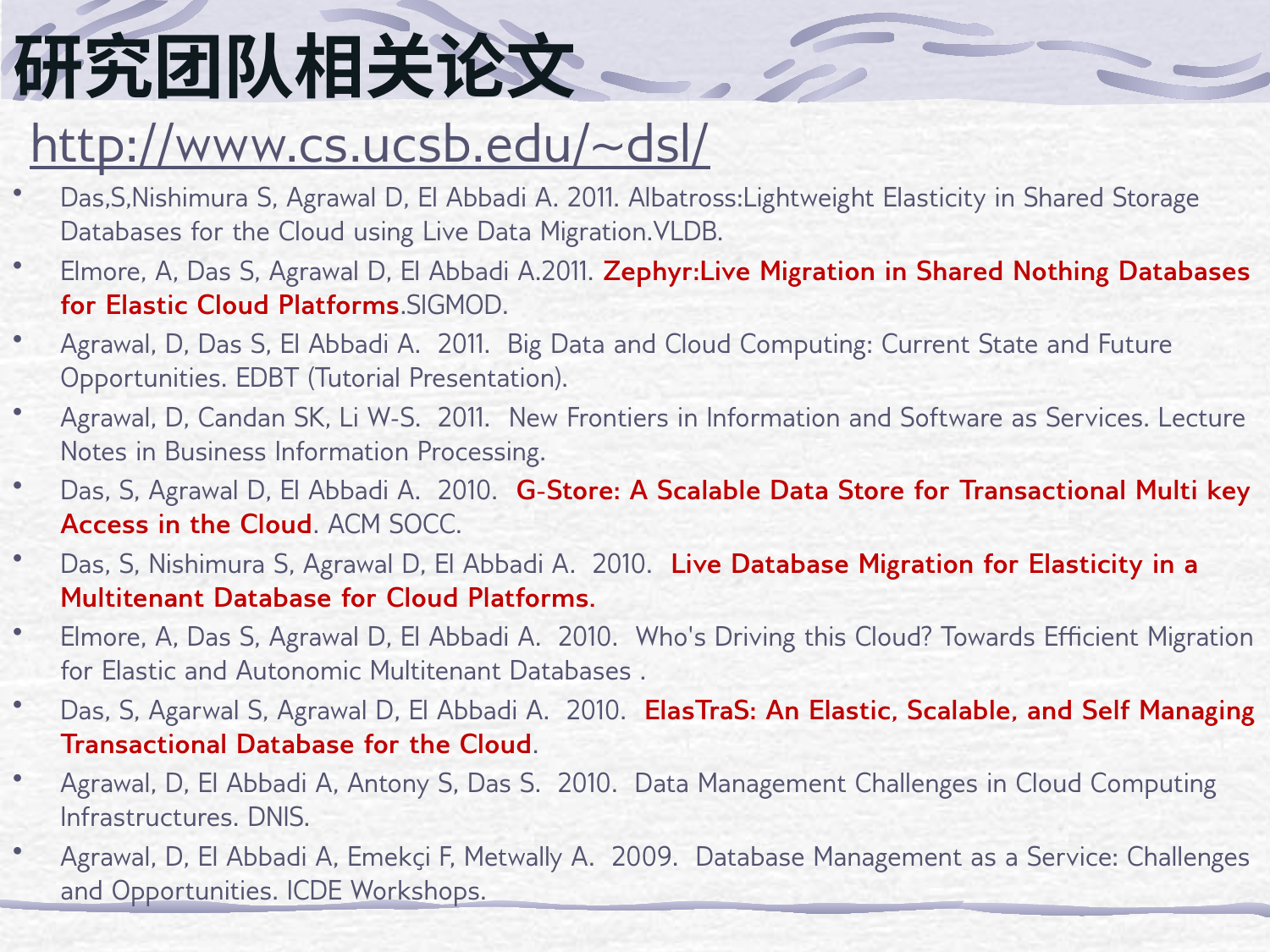

# 研究团队相关论文
 http://www.cs.ucsb.edu/~dsl/
Das,S,Nishimura S, Agrawal D, El Abbadi A. 2011. Albatross:Lightweight Elasticity in Shared Storage Databases for the Cloud using Live Data Migration.VLDB.
Elmore, A, Das S, Agrawal D, El Abbadi A.2011. Zephyr:Live Migration in Shared Nothing Databases for Elastic Cloud Platforms.SIGMOD.
Agrawal, D, Das S, El Abbadi A.  2011.  Big Data and Cloud Computing: Current State and Future Opportunities. EDBT (Tutorial Presentation).
Agrawal, D, Candan SK, Li W-S.  2011.  New Frontiers in Information and Software as Services. Lecture Notes in Business Information Processing.
Das, S, Agrawal D, El Abbadi A.  2010.  G-Store: A Scalable Data Store for Transactional Multi key Access in the Cloud. ACM SOCC.
Das, S, Nishimura S, Agrawal D, El Abbadi A.  2010.  Live Database Migration for Elasticity in a Multitenant Database for Cloud Platforms.
Elmore, A, Das S, Agrawal D, El Abbadi A.  2010.  Who's Driving this Cloud? Towards Efficient Migration for Elastic and Autonomic Multitenant Databases .
Das, S, Agarwal S, Agrawal D, El Abbadi A.  2010.  ElasTraS: An Elastic, Scalable, and Self Managing Transactional Database for the Cloud.
Agrawal, D, El Abbadi A, Antony S, Das S.  2010.  Data Management Challenges in Cloud Computing Infrastructures. DNIS.
Agrawal, D, El Abbadi A, Emekçi F, Metwally A.  2009.  Database Management as a Service: Challenges and Opportunities. ICDE Workshops.